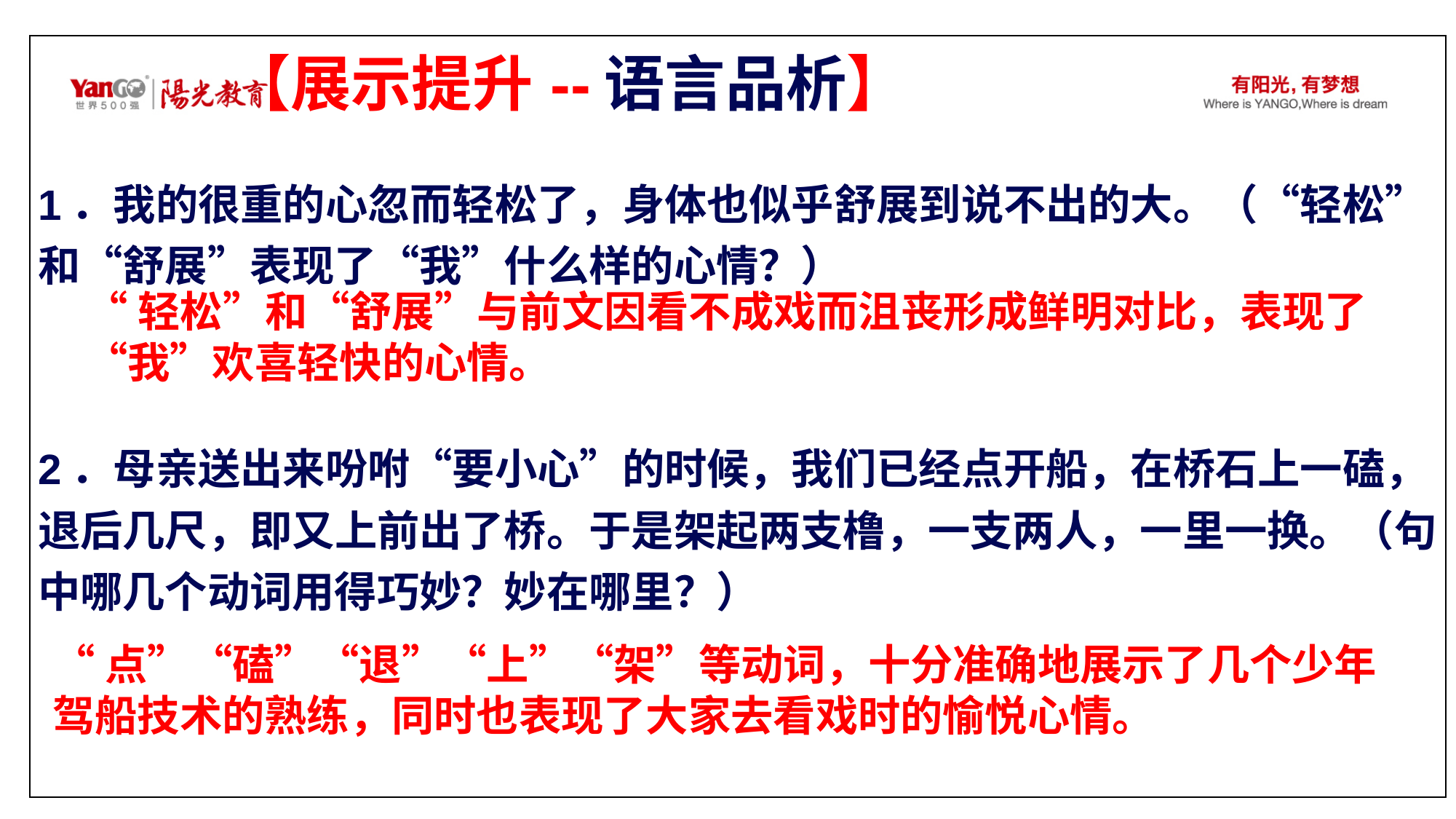

| 【展示提升--语言品析】 1．我的很重的心忽而轻松了，身体也似乎舒展到说不出的大。（“轻松”和“舒展”表现了“我”什么样的心情？） 2．母亲送出来吩咐“要小心”的时候，我们已经点开船，在桥石上一磕，退后几尺，即又上前出了桥。于是架起两支橹，一支两人，一里一换。（句中哪几个动词用得巧妙？妙在哪里？） |
| --- |
“轻松”和“舒展”与前文因看不成戏而沮丧形成鲜明对比，表现了“我”欢喜轻快的心情。
“点”“磕”“退”“上”“架”等动词，十分准确地展示了几个少年驾船技术的熟练，同时也表现了大家去看戏时的愉悦心情。